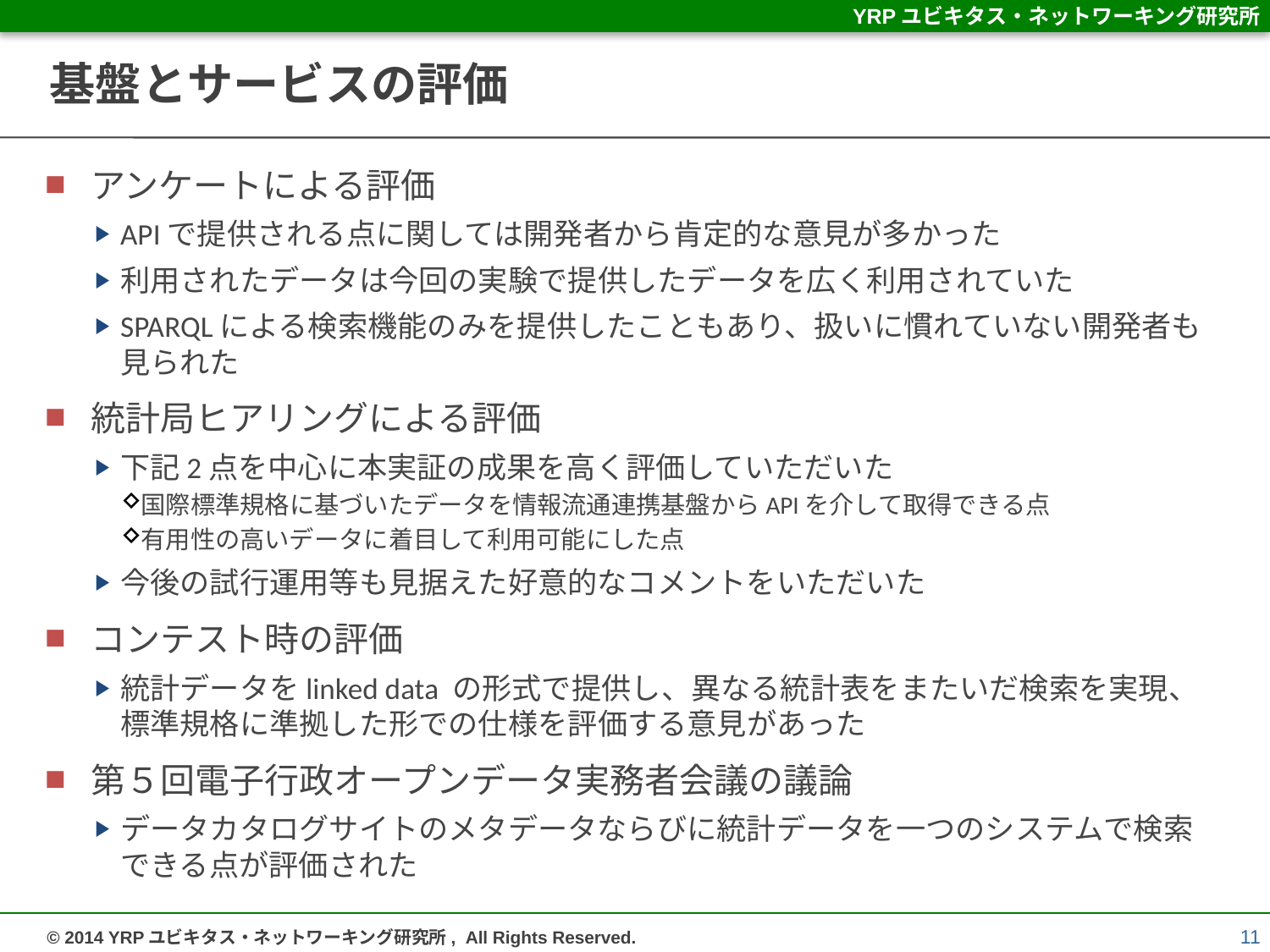

# 基盤とサービスの評価
アンケートによる評価
APIで提供される点に関しては開発者から肯定的な意見が多かった
利用されたデータは今回の実験で提供したデータを広く利用されていた
SPARQLによる検索機能のみを提供したこともあり、扱いに慣れていない開発者も見られた
統計局ヒアリングによる評価
下記2点を中心に本実証の成果を高く評価していただいた
国際標準規格に基づいたデータを情報流通連携基盤からAPIを介して取得できる点
有用性の高いデータに着目して利用可能にした点
今後の試行運用等も見据えた好意的なコメントをいただいた
コンテスト時の評価
統計データをlinked data の形式で提供し、異なる統計表をまたいだ検索を実現、標準規格に準拠した形での仕様を評価する意見があった
第５回電子行政オープンデータ実務者会議の議論
データカタログサイトのメタデータならびに統計データを一つのシステムで検索できる点が評価された

11